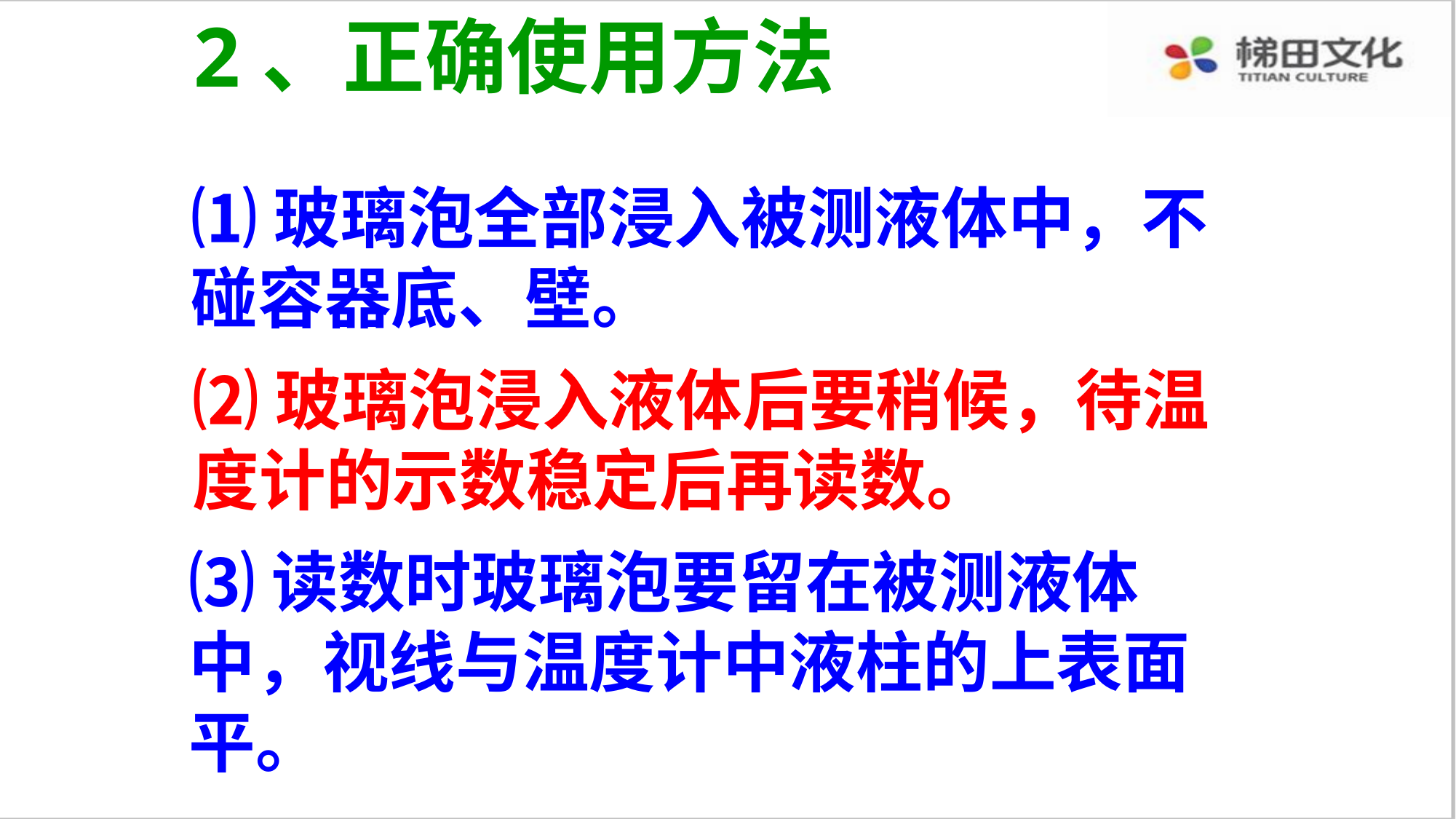

2、正确使用方法
⑴玻璃泡全部浸入被测液体中，不碰容器底、壁。
⑵玻璃泡浸入液体后要稍候，待温度计的示数稳定后再读数。
⑶读数时玻璃泡要留在被测液体中，视线与温度计中液柱的上表面平。